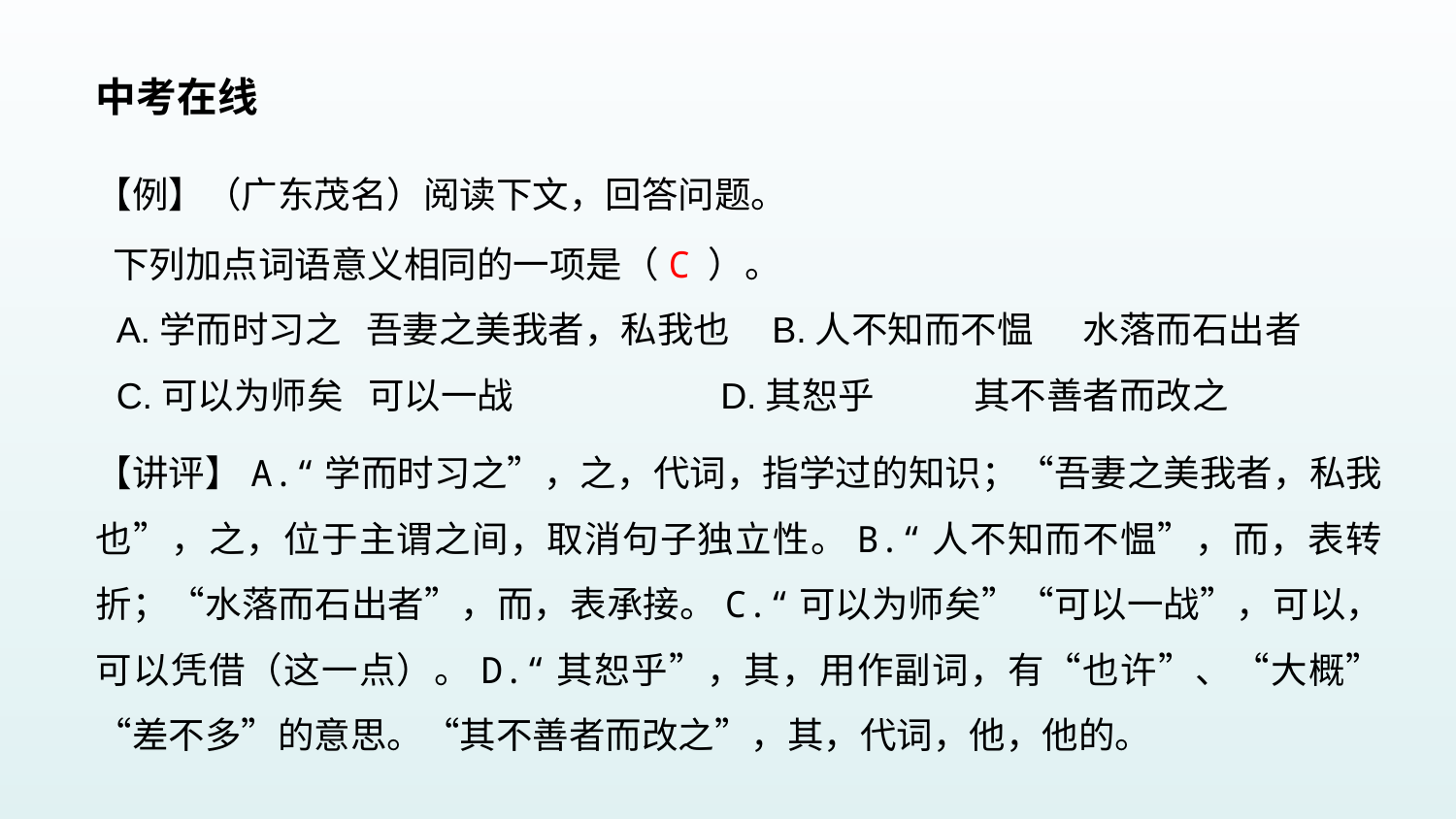

中考在线
【例】（广东茂名）阅读下文，回答问题。
 下列加点词语意义相同的一项是（      ）。
  A.学而时习之   吾妻之美我者，私我也    B.人不知而不愠      水落而石出者
  C.可以为师矣   可以一战                        D.其恕乎            其不善者而改之
C
【讲评】A.“学而时习之”，之，代词，指学过的知识；“吾妻之美我者，私我也”，之，位于主谓之间，取消句子独立性。B.“人不知而不愠”，而，表转折；“水落而石出者”，而，表承接。C.“可以为师矣”“可以一战”，可以，可以凭借（这一点）。D.“其恕乎”，其，用作副词，有“也许”、“大概”“差不多”的意思。“其不善者而改之”，其，代词，他，他的。